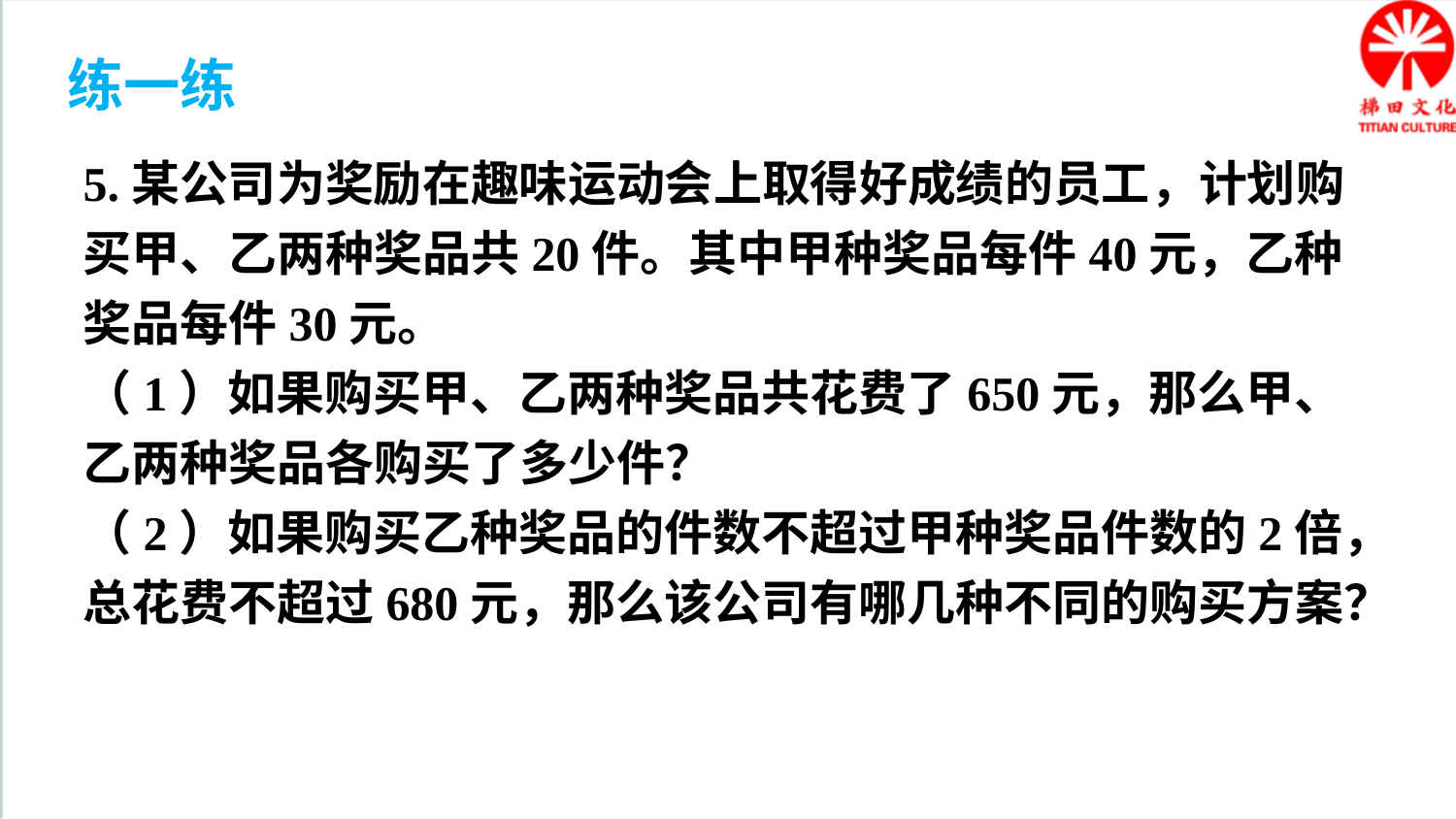

练一练
5.某公司为奖励在趣味运动会上取得好成绩的员工，计划购买甲、乙两种奖品共20件。其中甲种奖品每件40元，乙种奖品每件30元。
（1）如果购买甲、乙两种奖品共花费了650元，那么甲、乙两种奖品各购买了多少件？
（2）如果购买乙种奖品的件数不超过甲种奖品件数的2倍，总花费不超过680元，那么该公司有哪几种不同的购买方案？